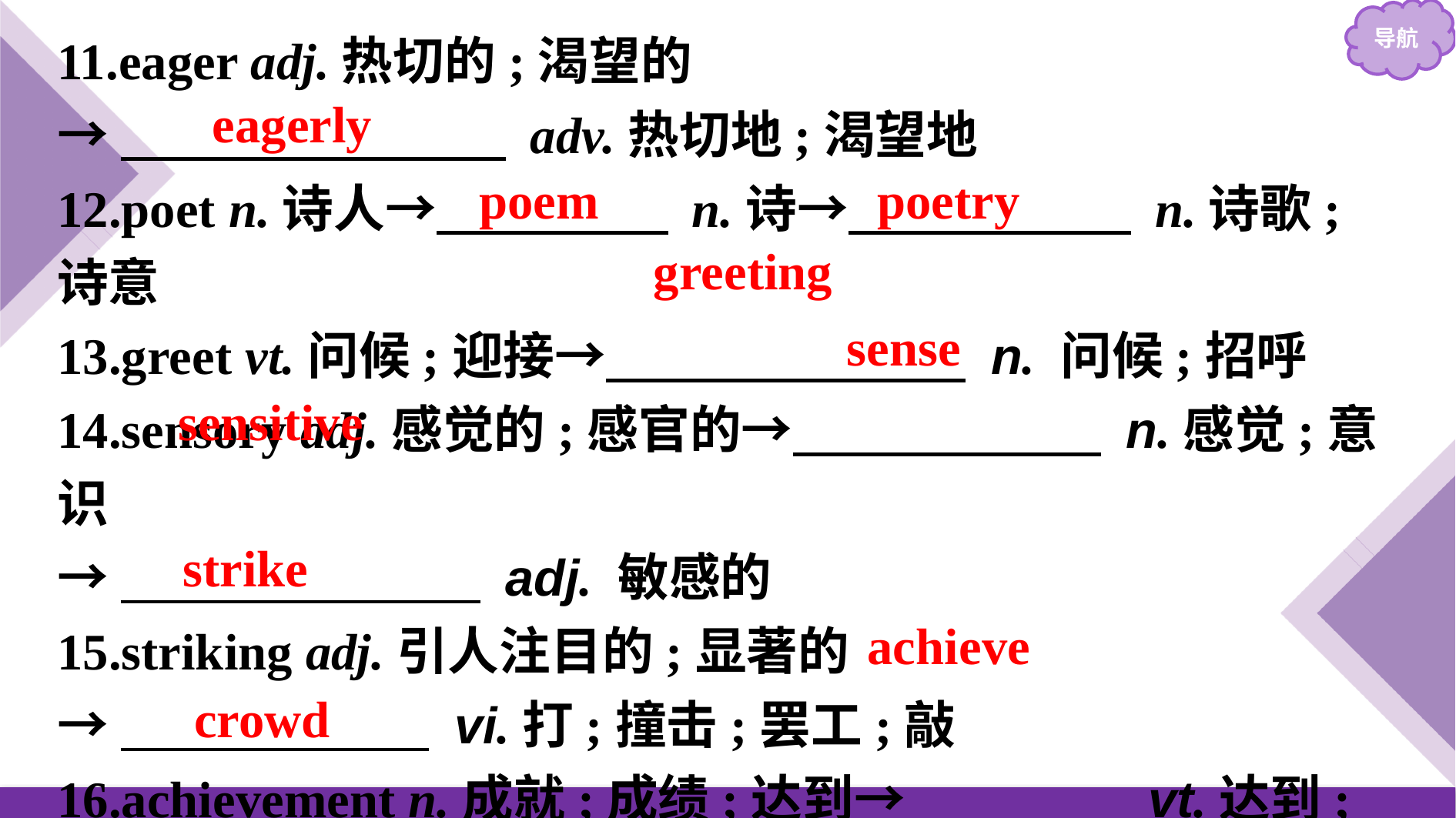

11.eager adj.热切的;渴望的
→　　　　　　　  adv.热切地;渴望地
12.poet n.诗人→　　　　  n.诗→　　　　　  n.诗歌;诗意
13.greet vt.问候;迎接→　　　　　　　 n. 问候;招呼
14.sensory adj.感觉的;感官的→　　　　　　 n.感觉;意识
→　　　　　　　 adj. 敏感的
15.striking adj.引人注目的;显著的
→　　　　　　 vi.打;撞击;罢工;敲
16.achievement n.成就;成绩;达到→　　　 　 vt.达到;完成
17.　　　　　　 n.人群;一群人;民众　vt.挤满;使……拥挤
eagerly
poem
poetry
greeting
sense
sensitive
strike
achieve
crowd